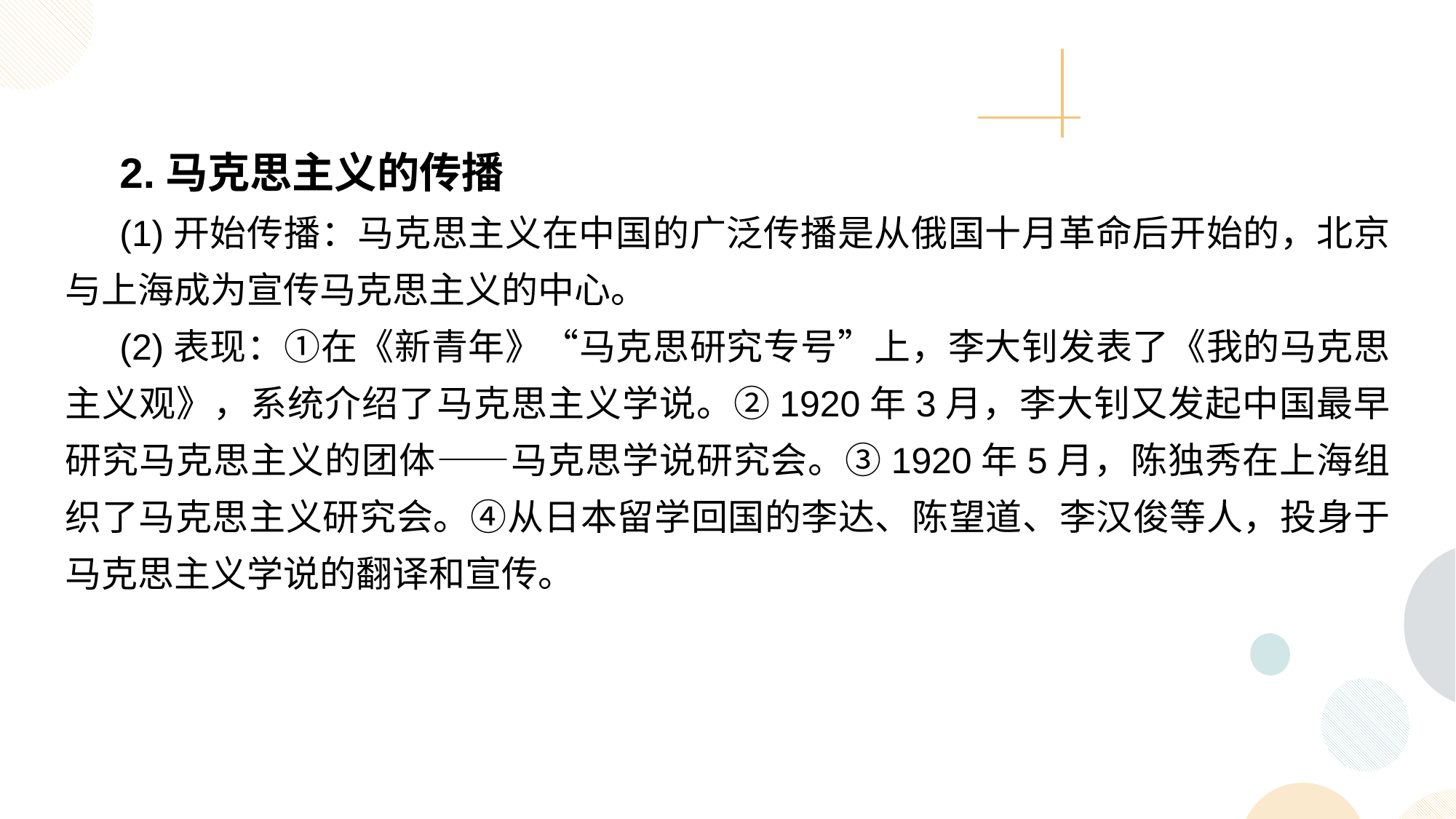

2.马克思主义的传播
(1)开始传播：马克思主义在中国的广泛传播是从俄国十月革命后开始的，北京与上海成为宣传马克思主义的中心。
(2)表现：①在《新青年》“马克思研究专号”上，李大钊发表了《我的马克思主义观》，系统介绍了马克思主义学说。②1920年3月，李大钊又发起中国最早研究马克思主义的团体——马克思学说研究会。③1920年5月，陈独秀在上海组织了马克思主义研究会。④从日本留学回国的李达、陈望道、李汉俊等人，投身于马克思主义学说的翻译和宣传。